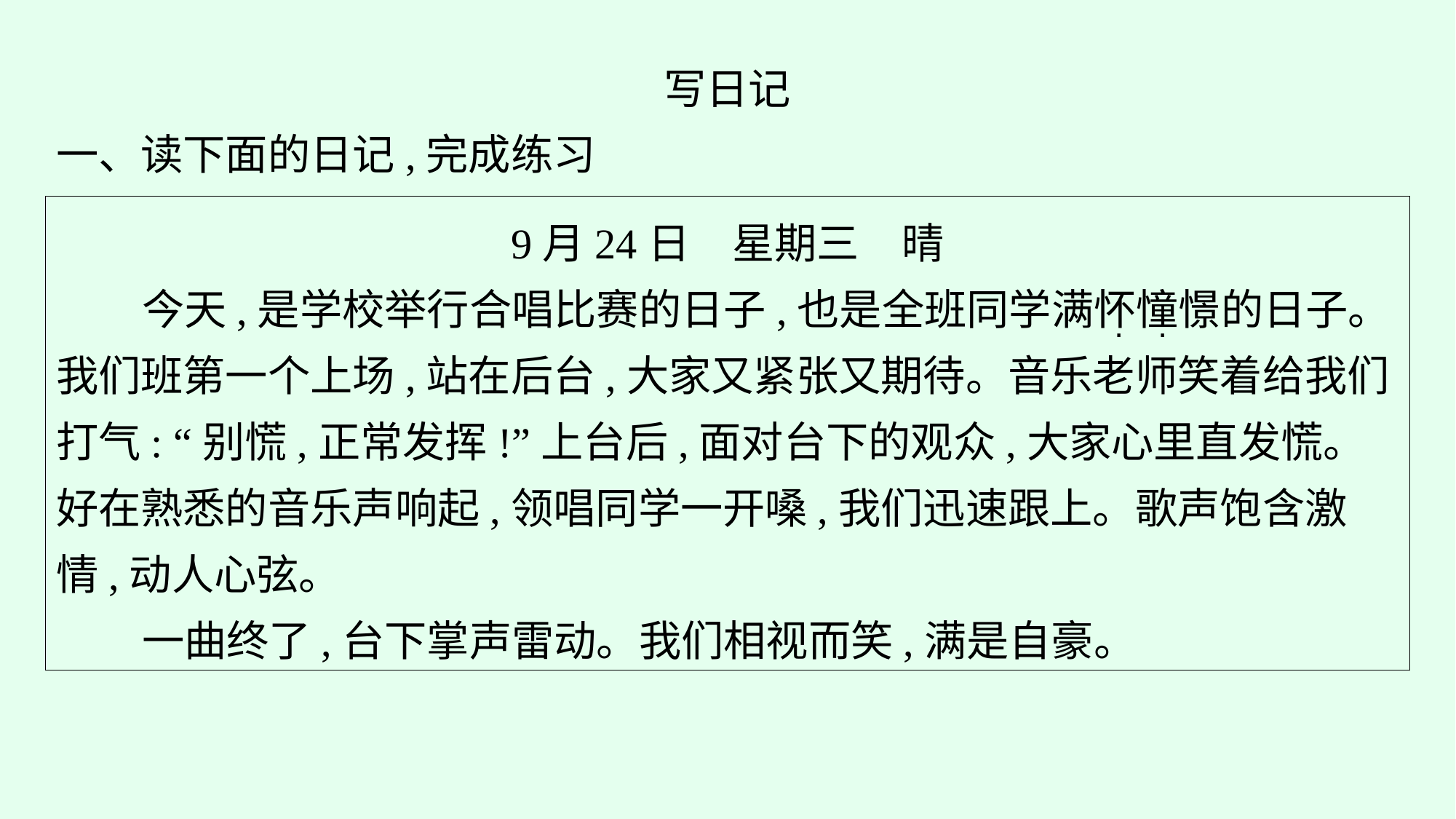

写日记
一、读下面的日记,完成练习
9月24日　星期三　晴
今天,是学校举行合唱比赛的日子,也是全班同学满怀憧憬的日子。我们班第一个上场,站在后台,大家又紧张又期待。音乐老师笑着给我们打气: “别慌,正常发挥!”上台后,面对台下的观众,大家心里直发慌。好在熟悉的音乐声响起,领唱同学一开嗓,我们迅速跟上。歌声饱含激情,动人心弦。
一曲终了,台下掌声雷动。我们相视而笑,满是自豪。
·
·